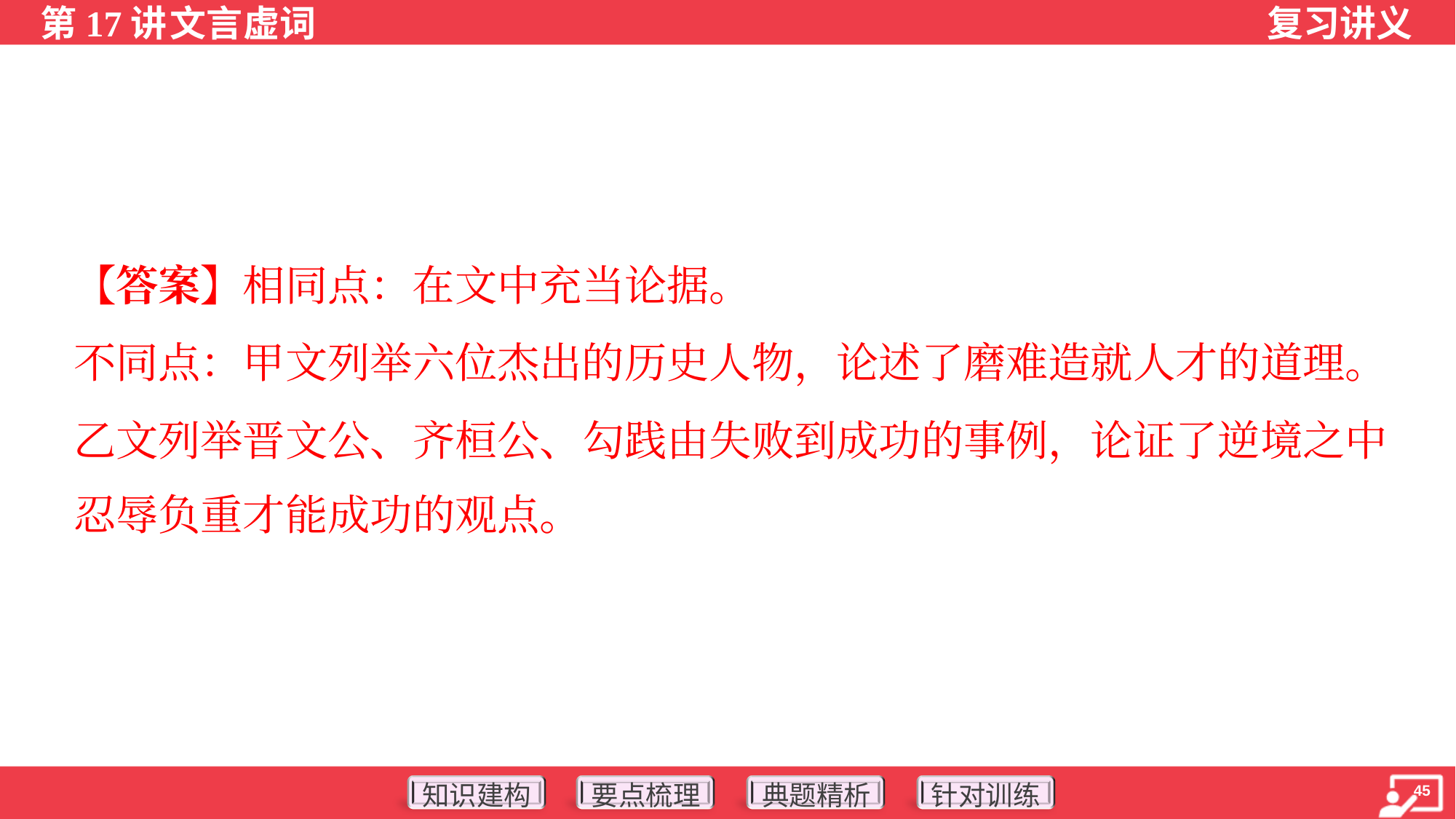

【答案】相同点：在文中充当论据。
不同点：甲文列举六位杰出的历史人物，论述了磨难造就人才的道理。
乙文列举晋文公、齐桓公、勾践由失败到成功的事例，论证了逆境之中
忍辱负重才能成功的观点。